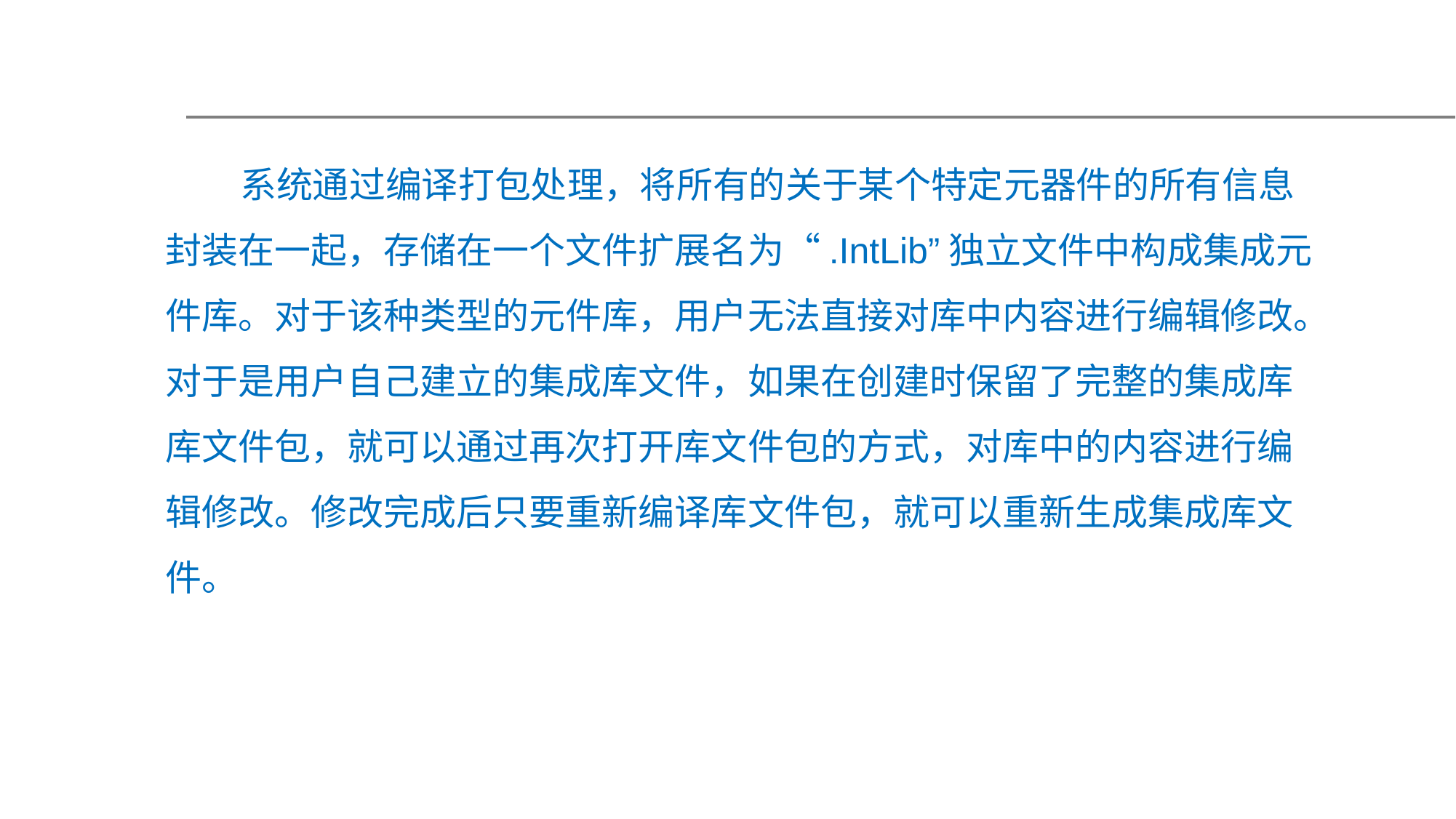

系统通过编译打包处理，将所有的关于某个特定元器件的所有信息封装在一起，存储在一个文件扩展名为“.IntLib”独立文件中构成集成元件库。对于该种类型的元件库，用户无法直接对库中内容进行编辑修改。对于是用户自己建立的集成库文件，如果在创建时保留了完整的集成库库文件包，就可以通过再次打开库文件包的方式，对库中的内容进行编辑修改。修改完成后只要重新编译库文件包，就可以重新生成集成库文件。